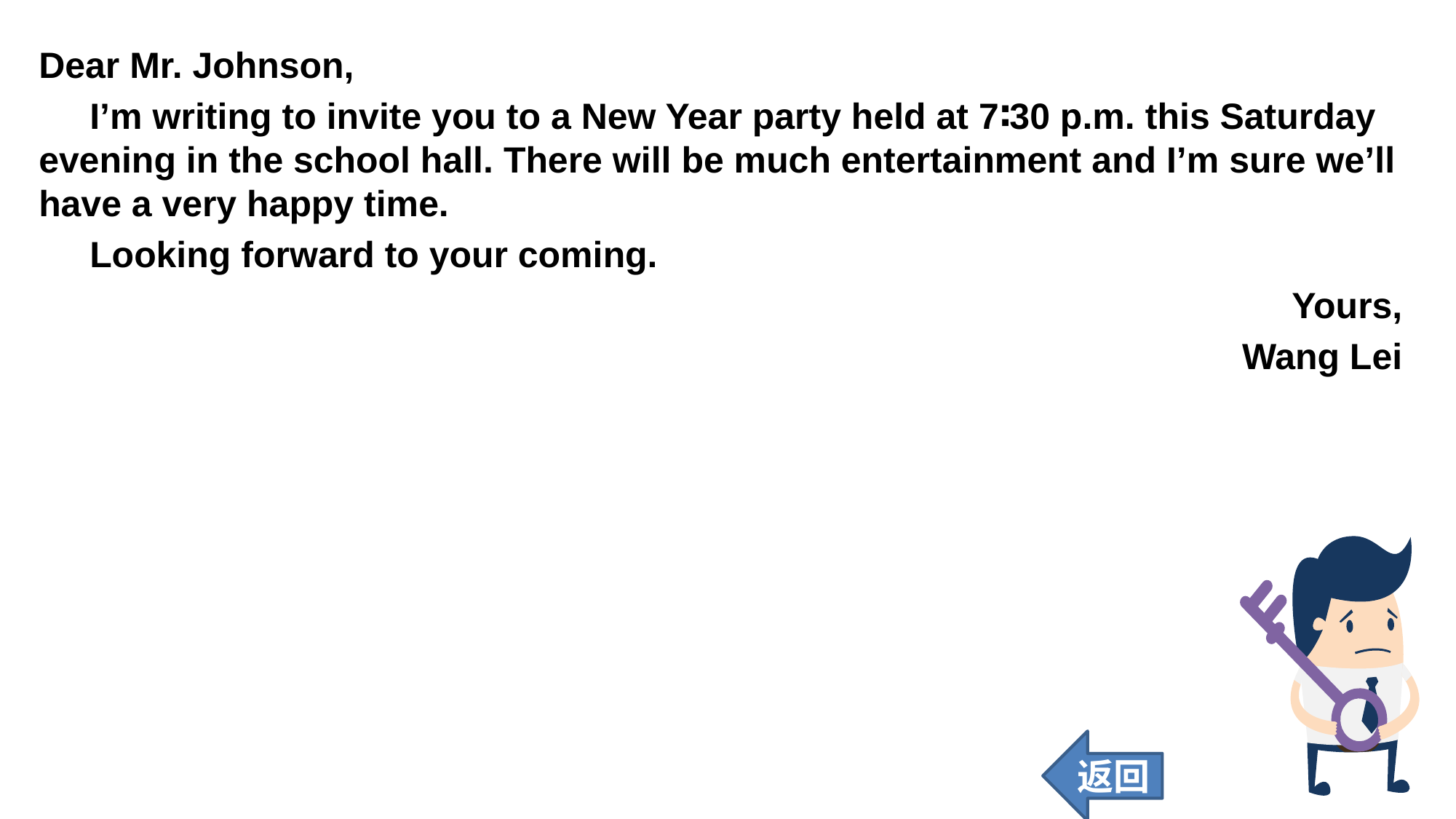

Dear Mr. Johnson,
     I’m writing to invite you to a New Year party held at 7∶30 p.m. this Saturday evening in the school hall. There will be much entertainment and I’m sure we’ll have a very happy time.
     Looking forward to your coming.
Yours,
Wang Lei

返回
57